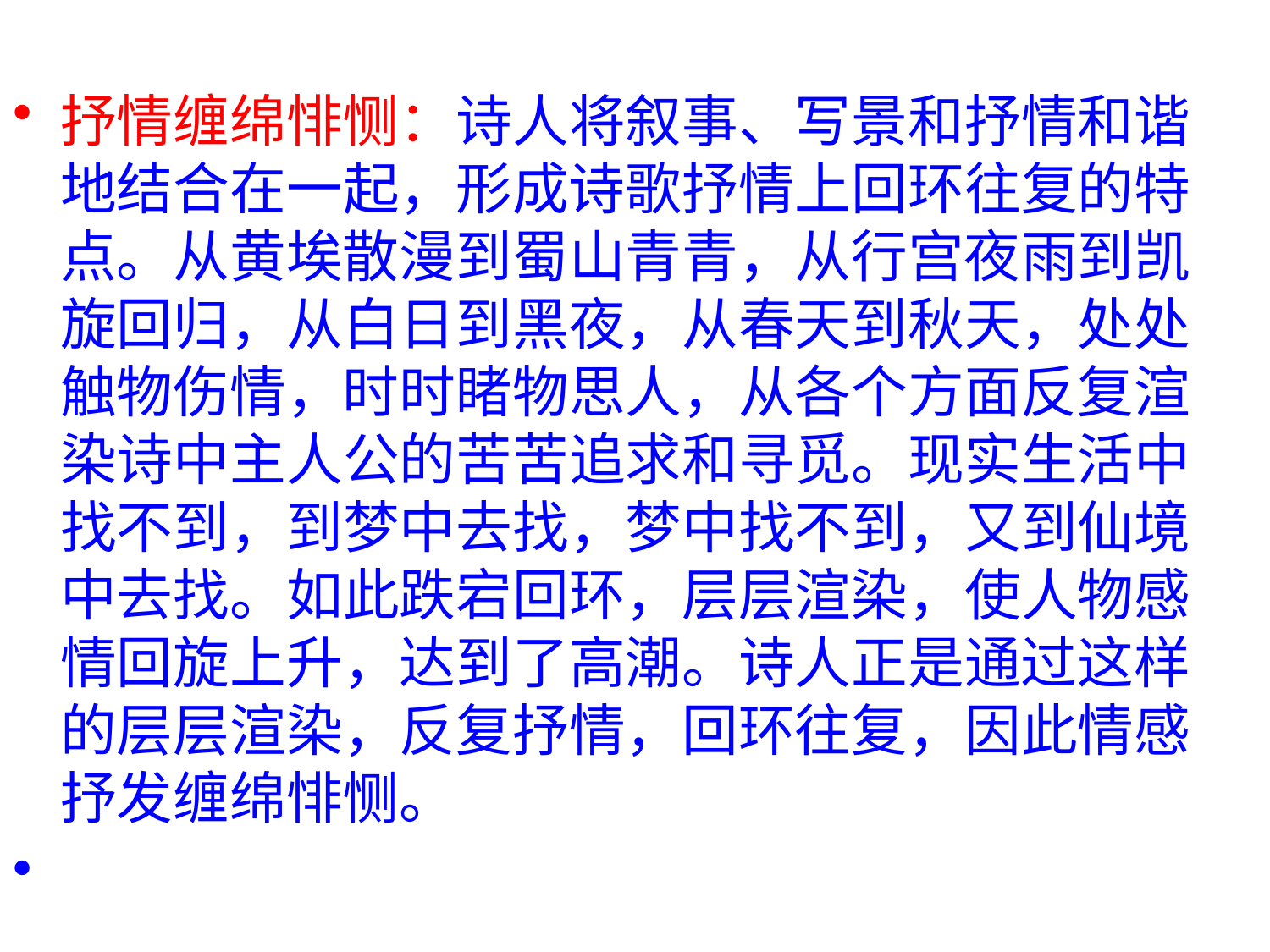

抒情缠绵悱恻：诗人将叙事、写景和抒情和谐地结合在一起，形成诗歌抒情上回环往复的特点。从黄埃散漫到蜀山青青，从行宫夜雨到凯旋回归，从白日到黑夜，从春天到秋天，处处触物伤情，时时睹物思人，从各个方面反复渲染诗中主人公的苦苦追求和寻觅。现实生活中找不到，到梦中去找，梦中找不到，又到仙境中去找。如此跌宕回环，层层渲染，使人物感情回旋上升，达到了高潮。诗人正是通过这样的层层渲染，反复抒情，回环往复，因此情感抒发缠绵悱恻。